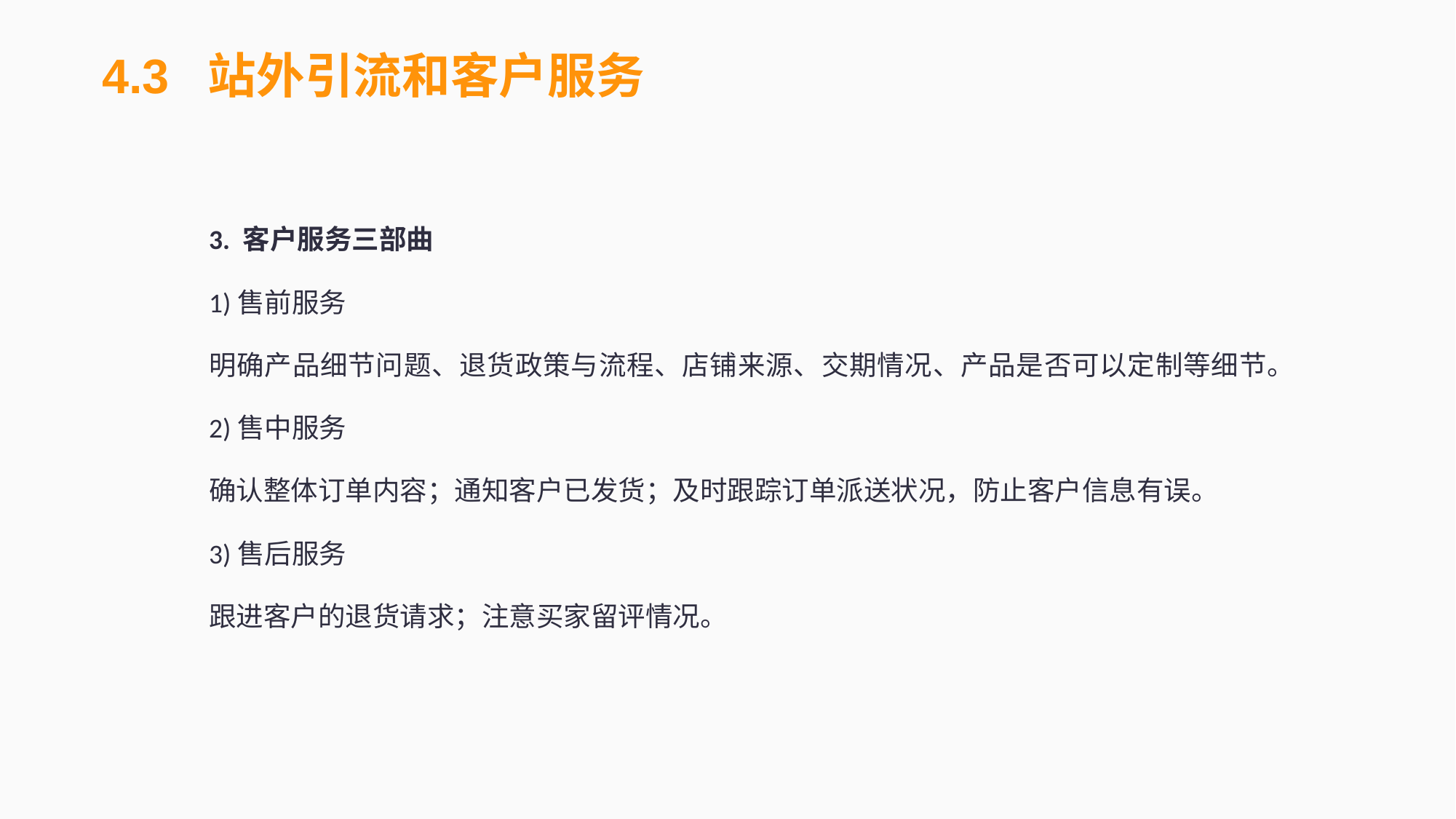

4.3  站外引流和客户服务
3. 客户服务三部曲
1)售前服务
明确产品细节问题、退货政策与流程、店铺来源、交期情况、产品是否可以定制等细节。
2)售中服务
确认整体订单内容；通知客户已发货；及时跟踪订单派送状况，防止客户信息有误。
3)售后服务
跟进客户的退货请求；注意买家留评情况。